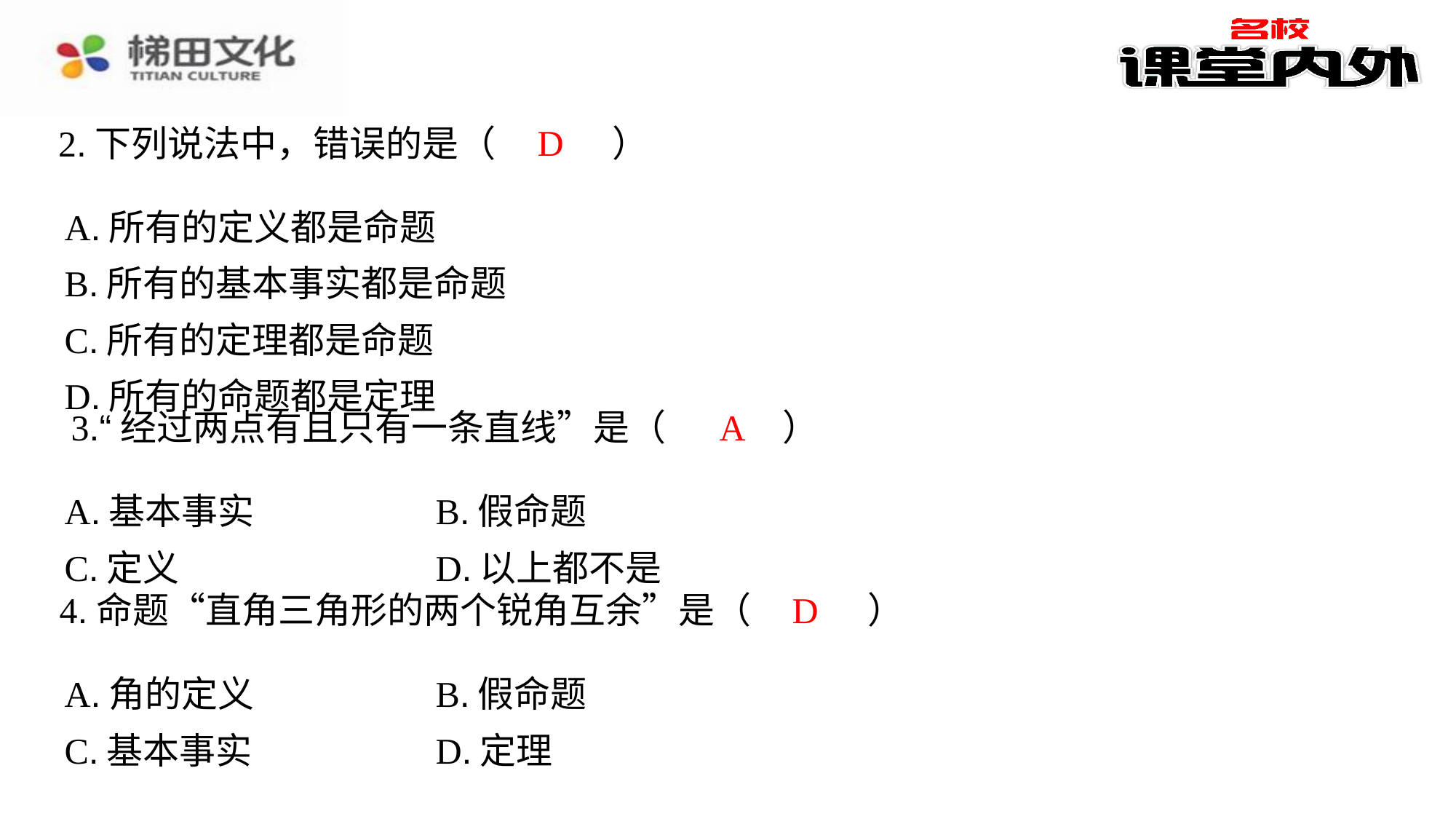

D
2.下列说法中，错误的是（　D　）
| A.所有的定义都是命题 |
| --- |
| B.所有的基本事实都是命题 |
| C.所有的定理都是命题 |
| D.所有的命题都是定理 |
A
3.“经过两点有且只有一条直线”是（　A　）
| A.基本事实 | B.假命题 |
| --- | --- |
| C.定义 | D.以上都不是 |
D
4.命题“直角三角形的两个锐角互余”是（　D　）
| A.角的定义 | B.假命题 |
| --- | --- |
| C.基本事实 | D.定理 |